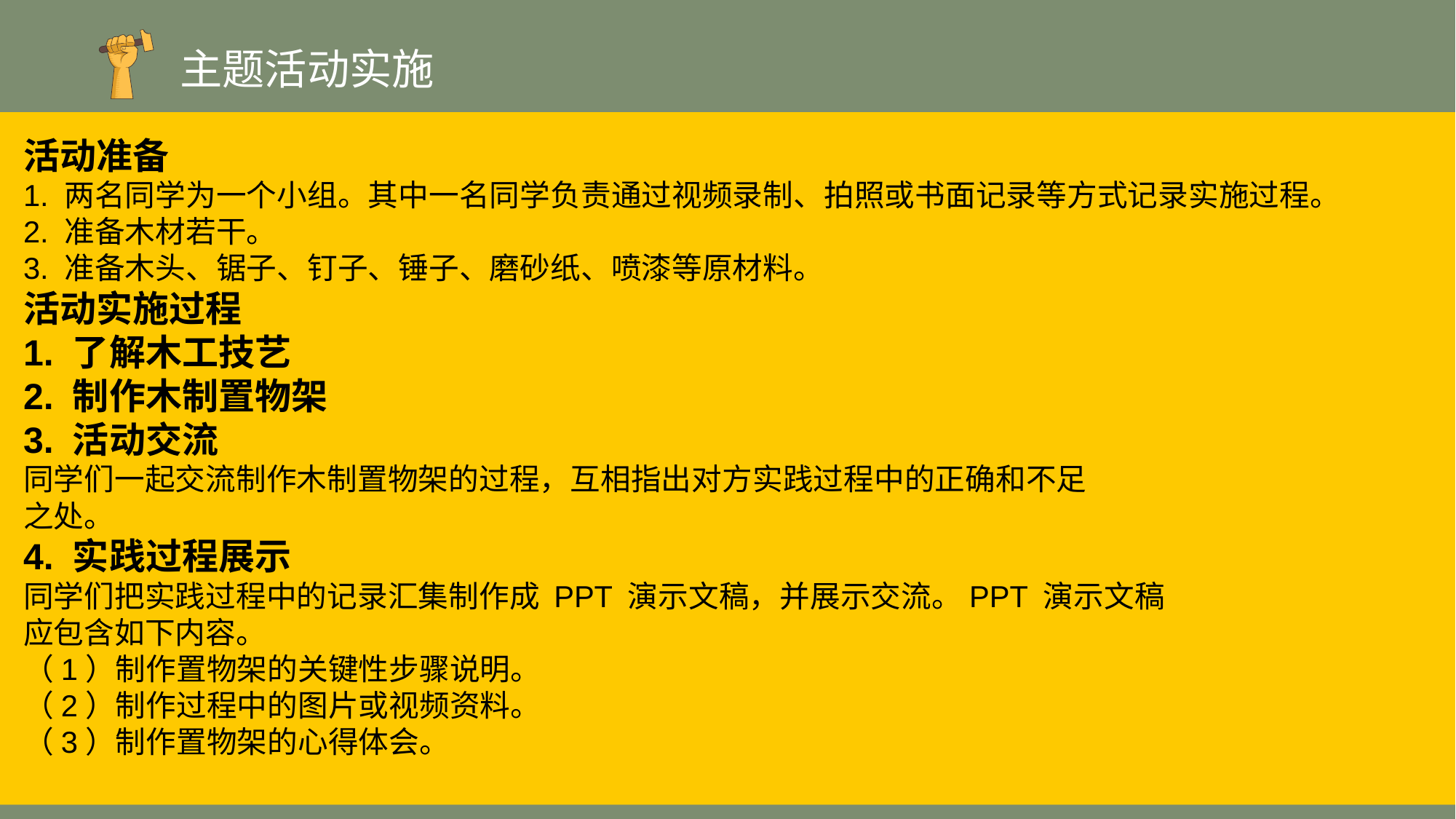

主题活动实施

活动准备
1. 两名同学为一个小组。其中一名同学负责通过视频录制、拍照或书面记录等方式记录实施过程。
2. 准备木材若干。
3. 准备木头、锯子、钉子、锤子、磨砂纸、喷漆等原材料。
活动实施过程
1. 了解木工技艺
2. 制作木制置物架
3. 活动交流
同学们一起交流制作木制置物架的过程，互相指出对方实践过程中的正确和不足
之处。
4. 实践过程展示
同学们把实践过程中的记录汇集制作成 PPT 演示文稿，并展示交流。PPT 演示文稿
应包含如下内容。
（1）制作置物架的关键性步骤说明。
（2）制作过程中的图片或视频资料。
（3）制作置物架的心得体会。